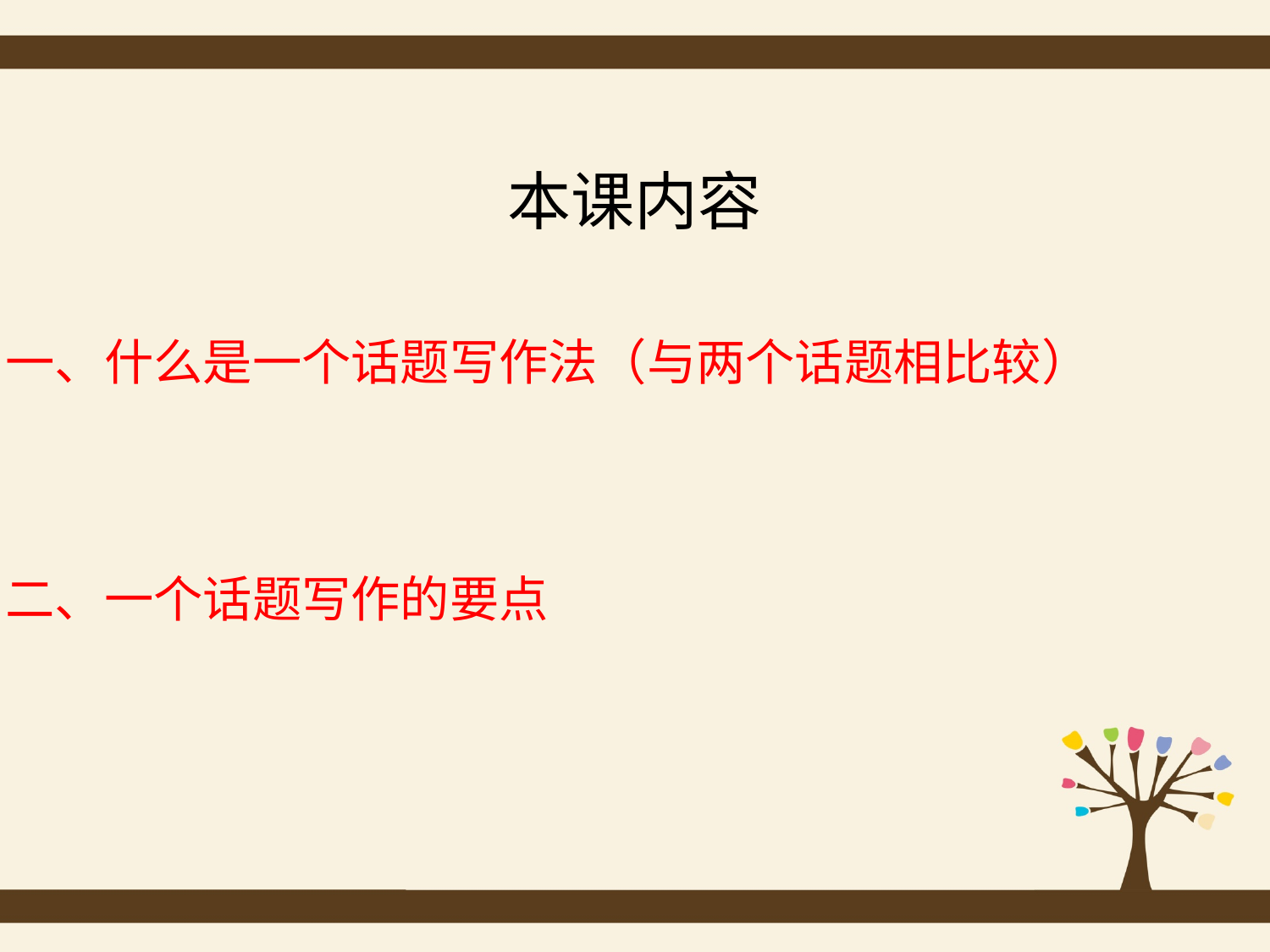

本课内容
一、什么是一个话题写作法（与两个话题相比较）

二、一个话题写作的要点